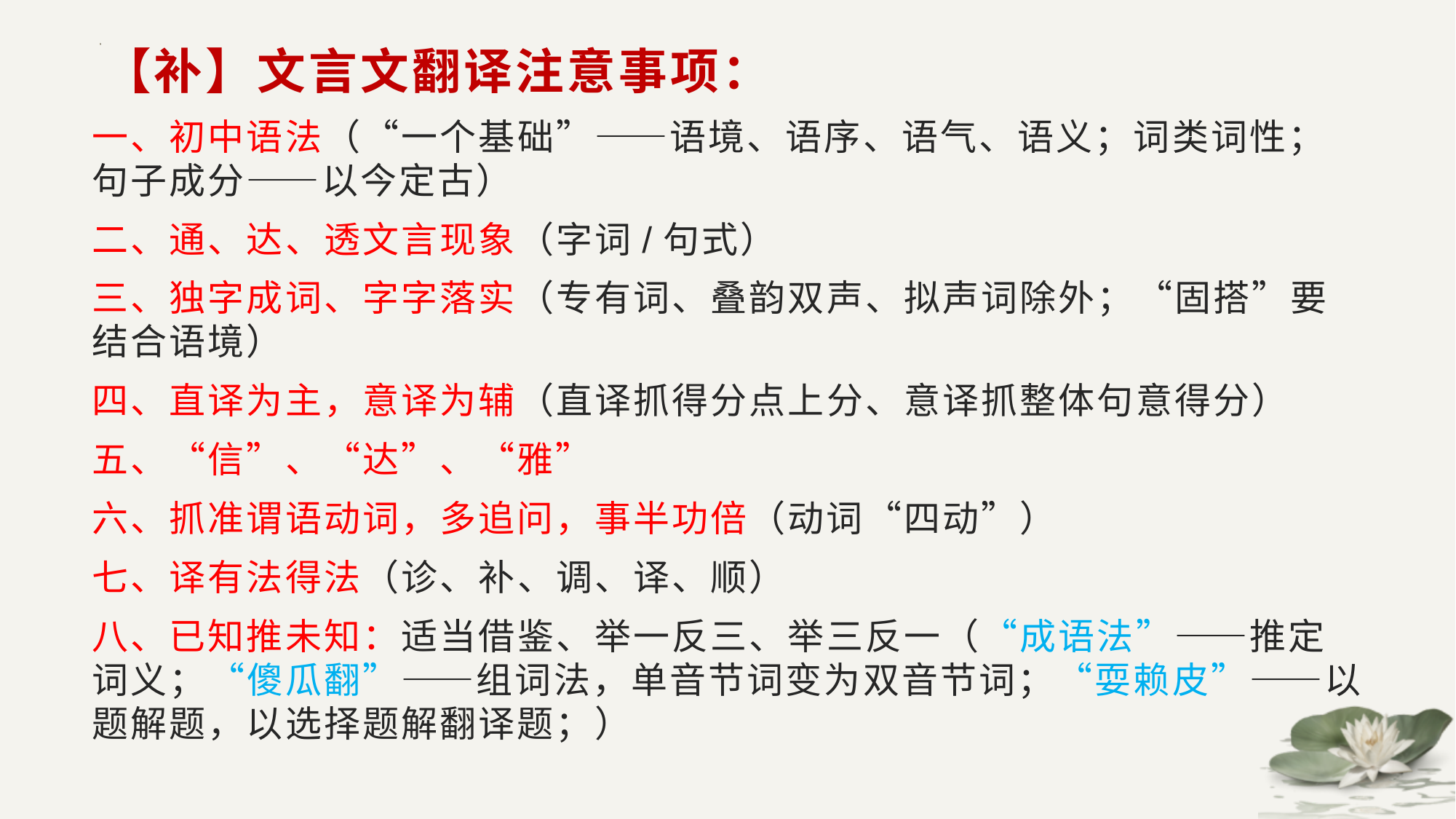

# 【补】文言文翻译注意事项：
一、初中语法（“一个基础”——语境、语序、语气、语义；词类词性；句子成分——以今定古）
二、通、达、透文言现象（字词/句式）
三、独字成词、字字落实（专有词、叠韵双声、拟声词除外；“固搭”要结合语境）
四、直译为主，意译为辅（直译抓得分点上分、意译抓整体句意得分）
五、“信”、“达”、“雅”
六、抓准谓语动词，多追问，事半功倍（动词“四动”）
七、译有法得法（诊、补、调、译、顺）
八、已知推未知：适当借鉴、举一反三、举三反一（“成语法”——推定词义；“傻瓜翻”——组词法，单音节词变为双音节词；“耍赖皮”——以题解题，以选择题解翻译题；）